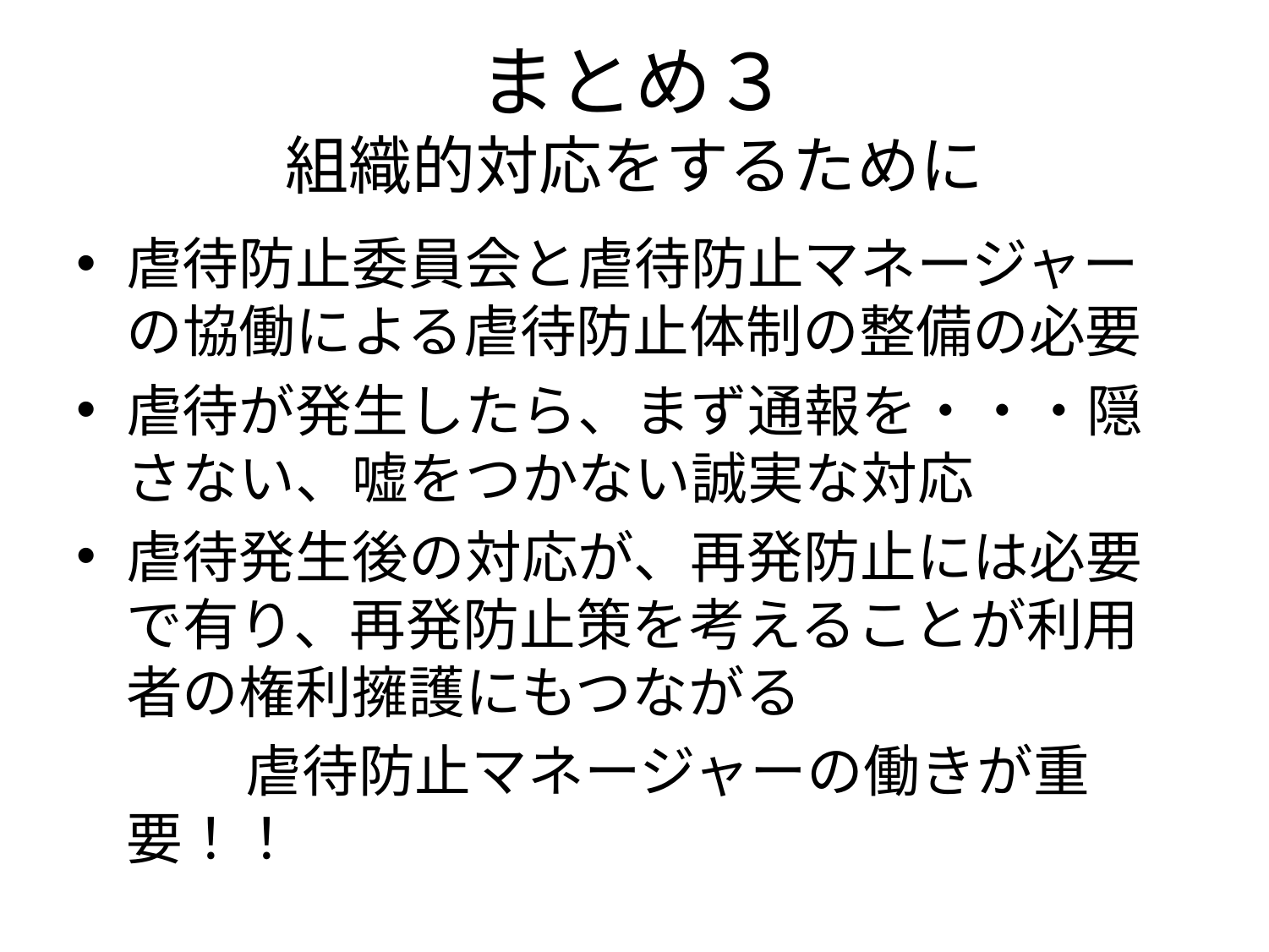

# まとめ３ 組織的対応をするために
虐待防止委員会と虐待防止マネージャーの協働による虐待防止体制の整備の必要
虐待が発生したら、まず通報を・・・隠さない、嘘をつかない誠実な対応
虐待発生後の対応が、再発防止には必要で有り、再発防止策を考えることが利用者の権利擁護にもつながる
　　　虐待防止マネージャーの働きが重要！！